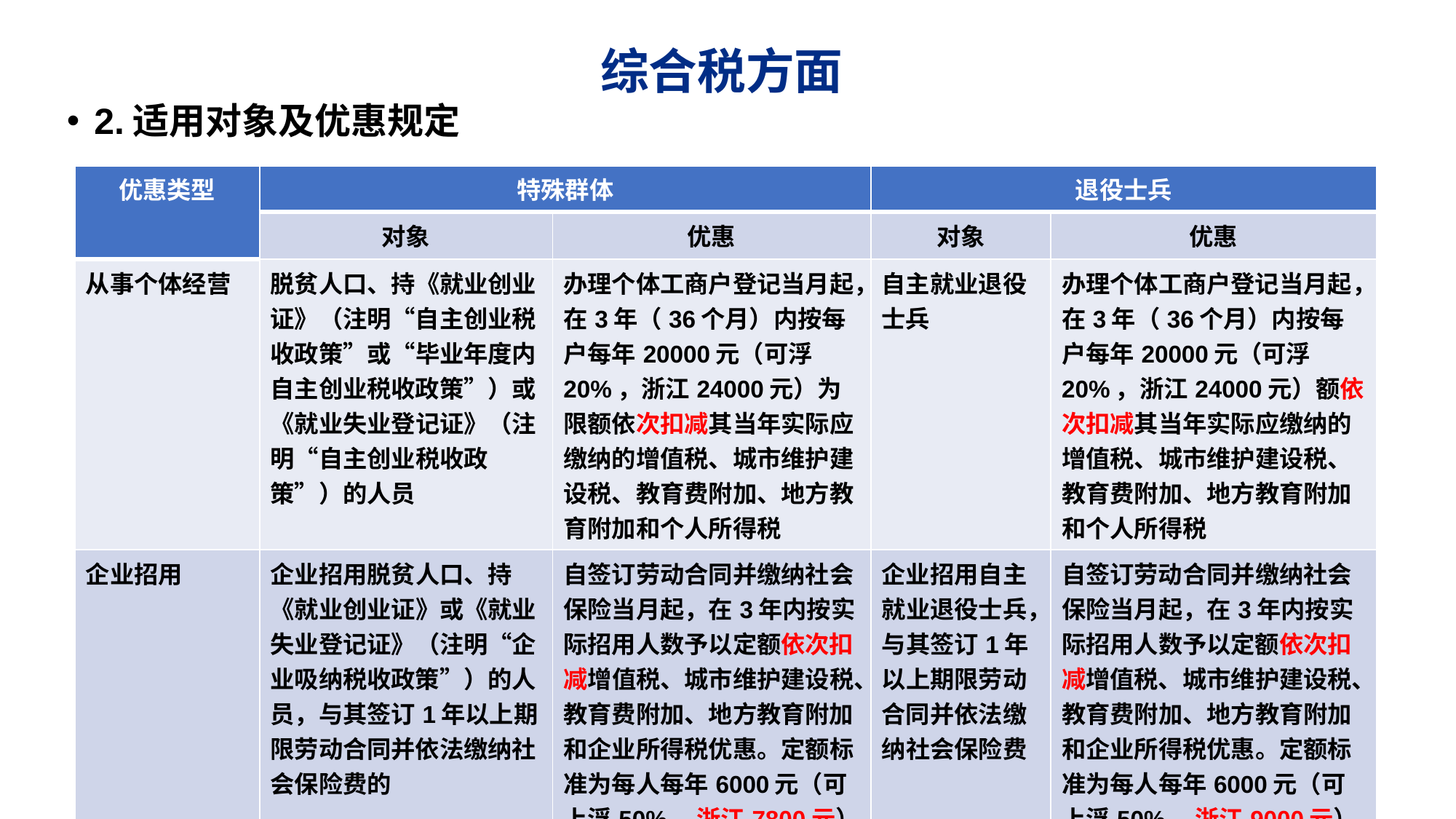

# 综合税方面
2.适用对象及优惠规定

| 优惠类型 | 特殊群体 |  | 退役士兵 |  |
| --- | --- | --- | --- | --- |
|  | 对象 | 优惠 | 对象 | 优惠 |
| 从事个体经营 | 脱贫人口、持《就业创业证》（注明“自主创业税收政策”或“毕业年度内自主创业税收政策”）或《就业失业登记证》（注明“自主创业税收政策”）的人员 | 办理个体工商户登记当月起，在3年（36个月）内按每户每年20000元（可浮20%，浙江24000元）为限额依次扣减其当年实际应缴纳的增值税、城市维护建设税、教育费附加、地方教育附加和个人所得税 | 自主就业退役士兵 | 办理个体工商户登记当月起，在3年（36个月）内按每户每年20000元（可浮20%，浙江24000元）额依次扣减其当年实际应缴纳的增值税、城市维护建设税、教育费附加、地方教育附加和个人所得税 |
| 企业招用 | 企业招用脱贫人口、持《就业创业证》或《就业失业登记证》（注明“企业吸纳税收政策”）的人员，与其签订1年以上期限劳动合同并依法缴纳社会保险费的 | 自签订劳动合同并缴纳社会保险当月起，在3年内按实际招用人数予以定额依次扣减增值税、城市维护建设税、教育费附加、地方教育附加和企业所得税优惠。定额标准为每人每年6000元（可上浮50%，浙江7800元） | 企业招用自主就业退役士兵，与其签订1年以上期限劳动合同并依法缴纳社会保险费 | 自签订劳动合同并缴纳社会保险当月起，在3年内按实际招用人数予以定额依次扣减增值税、城市维护建设税、教育费附加、地方教育附加和企业所得税优惠。定额标准为每人每年6000元（可上浮50%，浙江9000元） |